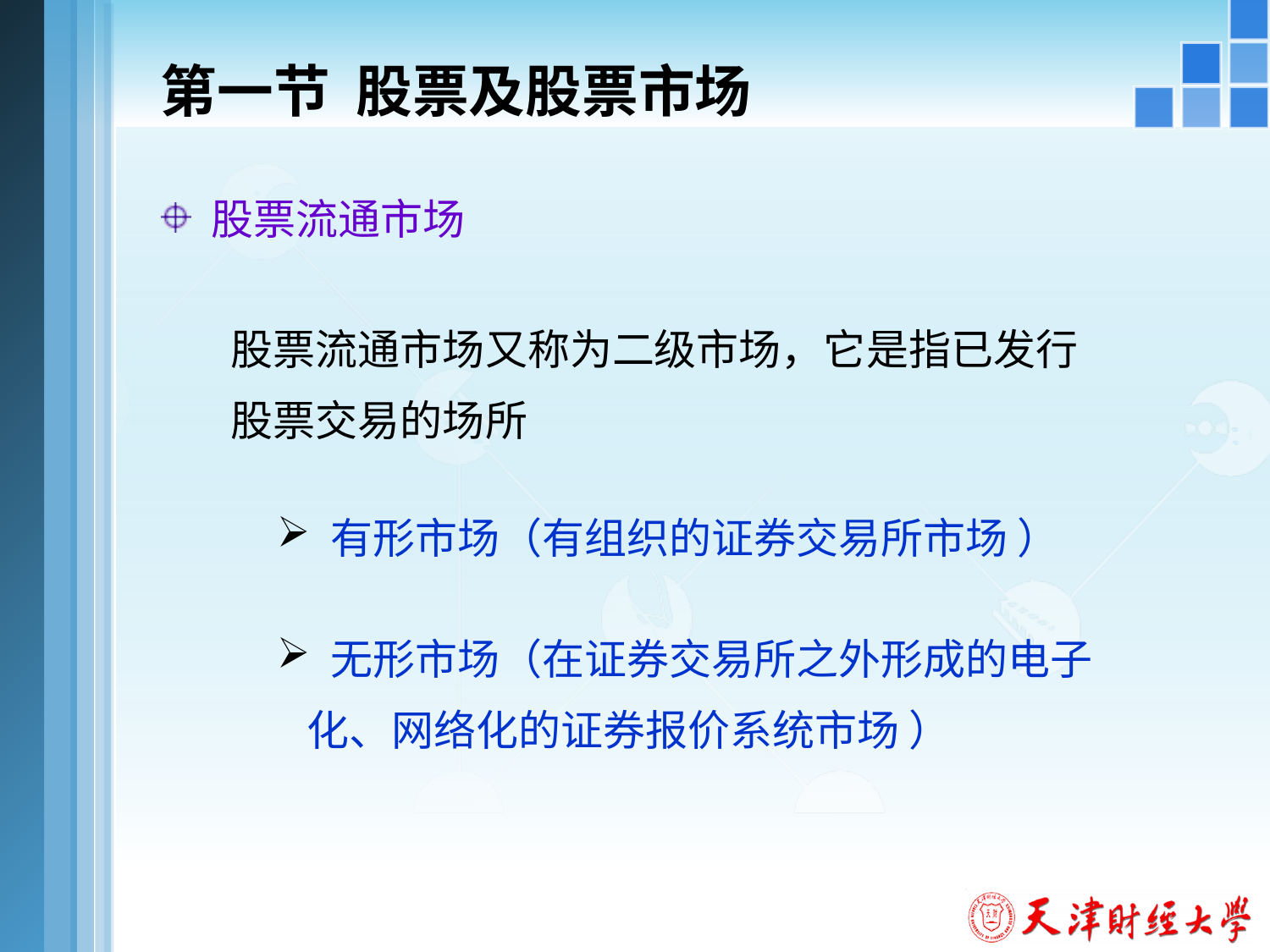

# 第一节  股票及股票市场
 股票流通市场
股票流通市场又称为二级市场，它是指已发行股票交易的场所
 有形市场（有组织的证券交易所市场 ）
 无形市场（在证券交易所之外形成的电子化、网络化的证券报价系统市场 ）